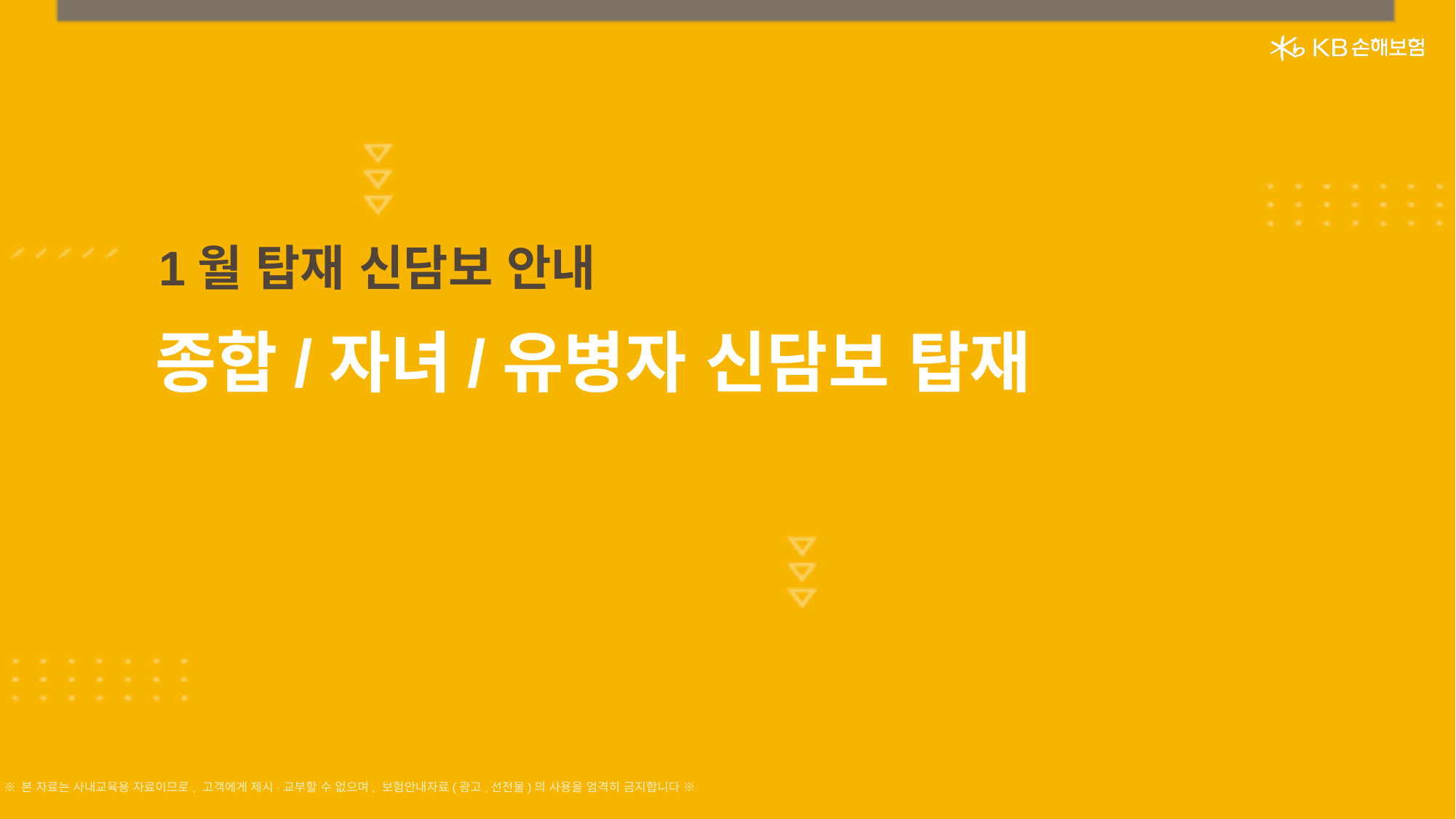

1월 탑재 신담보 안내
종합/자녀/유병자 신담보 탑재